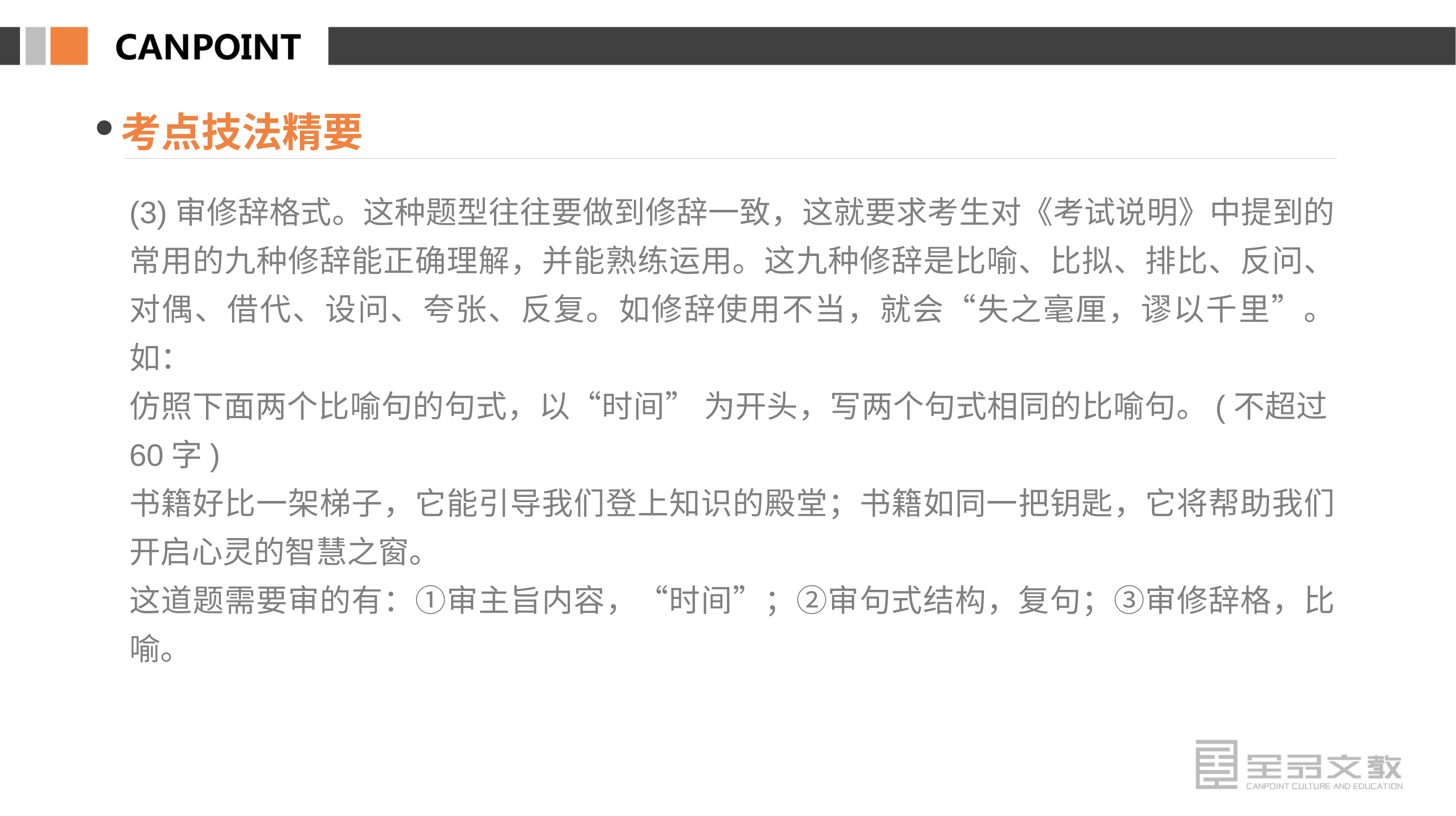

考点技法精要

(3)审修辞格式。这种题型往往要做到修辞一致，这就要求考生对《考试说明》中提到的常用的九种修辞能正确理解，并能熟练运用。这九种修辞是比喻、比拟、排比、反问、对偶、借代、设问、夸张、反复。如修辞使用不当，就会“失之毫厘，谬以千里”。如：
仿照下面两个比喻句的句式，以“时间” 为开头，写两个句式相同的比喻句。(不超过60字)
书籍好比一架梯子，它能引导我们登上知识的殿堂；书籍如同一把钥匙，它将帮助我们开启心灵的智慧之窗。
这道题需要审的有：①审主旨内容，“时间”；②审句式结构，复句；③审修辞格，比喻。